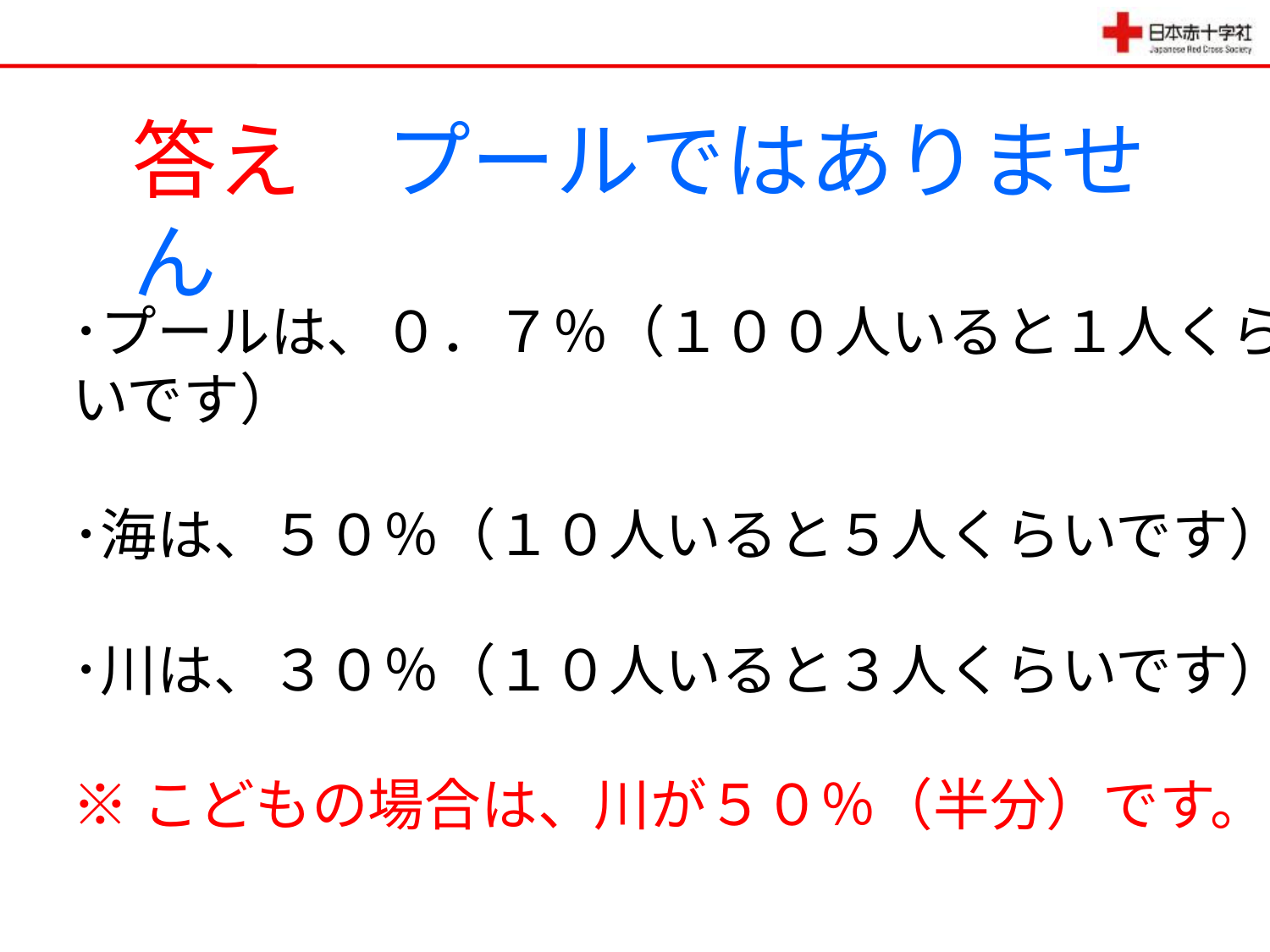

答え　プールではありません
･プールは、０．７％（１００人いると１人くらいです）

･海は、５０％（１０人いると５人くらいです）

･川は、３０％（１０人いると３人くらいです）

※こどもの場合は、川が５０％（半分）です。